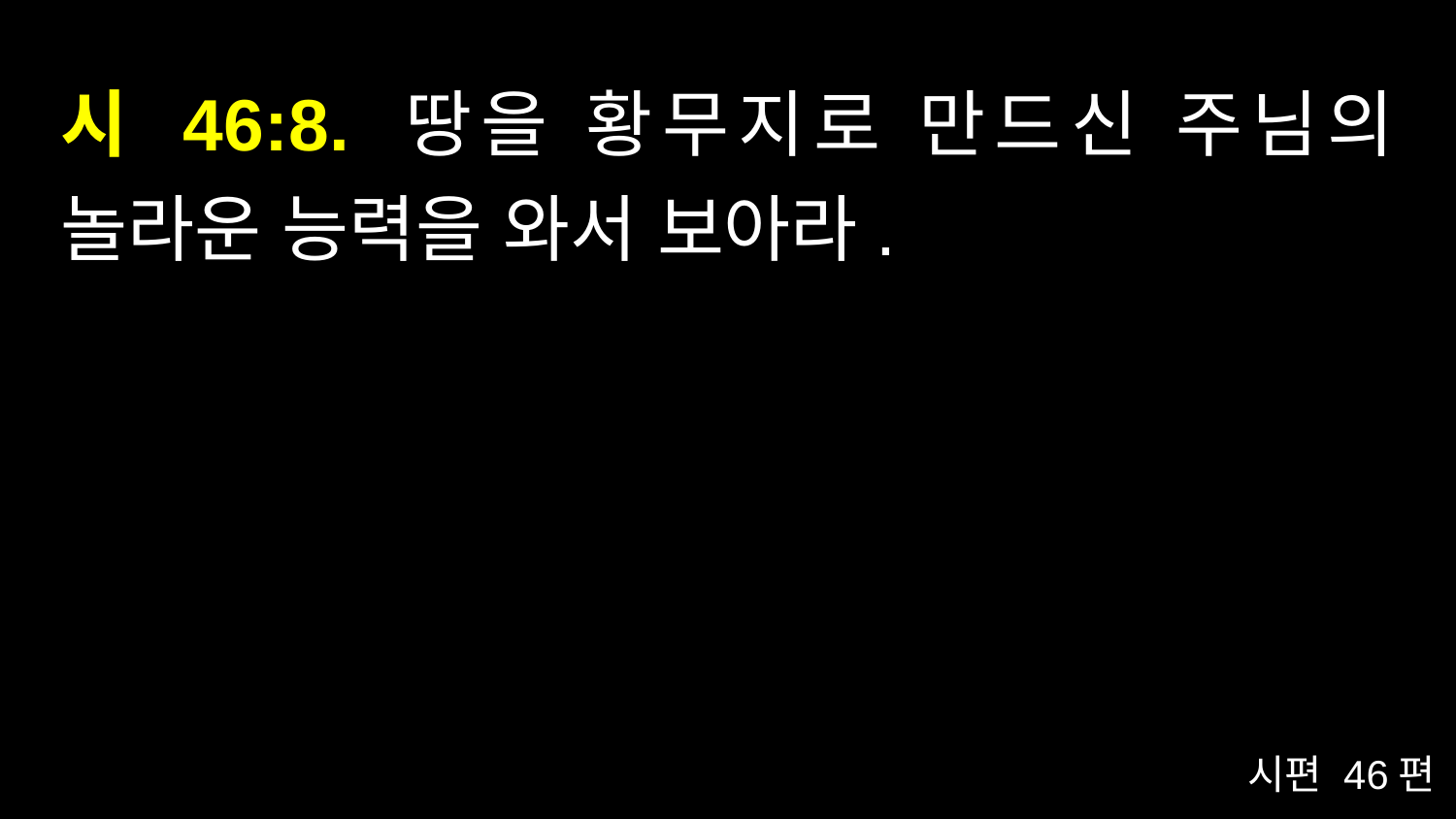

# 시 46:8. 땅을 황무지로 만드신 주님의 놀라운 능력을 와서 보아라.
시편 46편